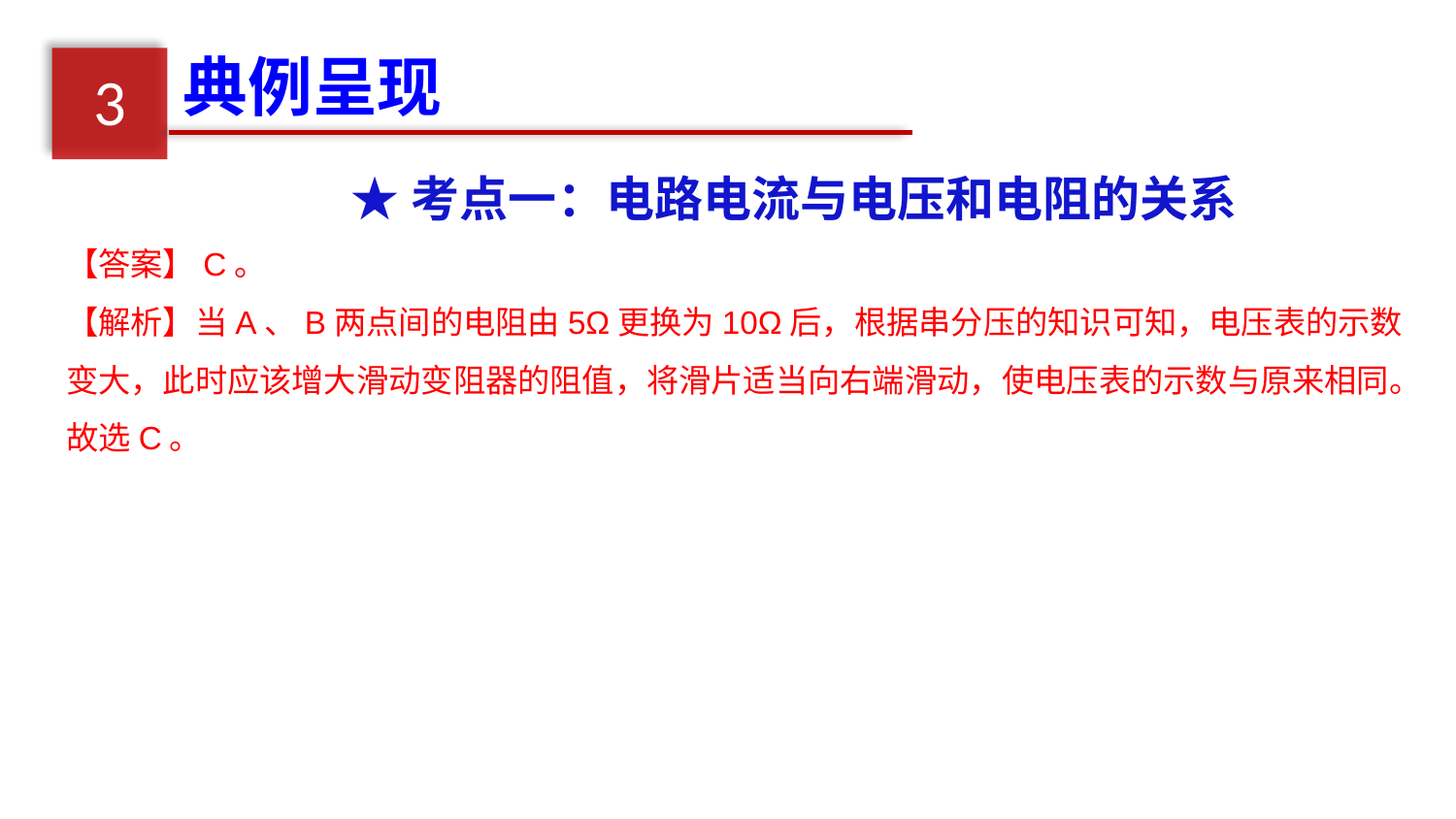

典例呈现

3
★考点一：电路电流与电压和电阻的关系
【答案】C。
【解析】当A、B两点间的电阻由5Ω更换为10Ω后，根据串分压的知识可知，电压表的示数变大，此时应该增大滑动变阻器的阻值，将滑片适当向右端滑动，使电压表的示数与原来相同。故选C。